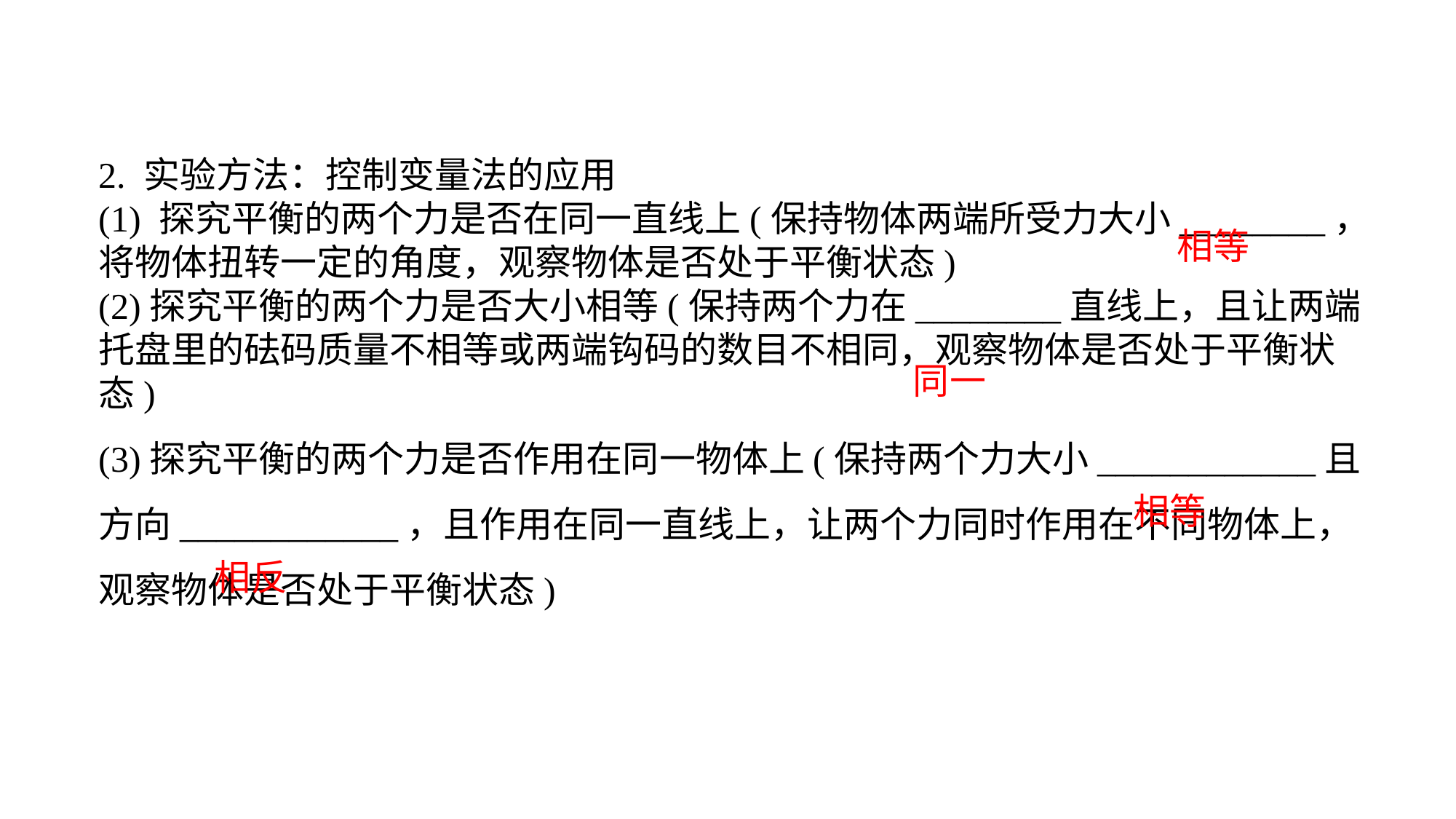

2. 实验方法：控制变量法的应用(1) 探究平衡的两个力是否在同一直线上(保持物体两端所受力大小________，将物体扭转一定的角度，观察物体是否处于平衡状态)(2)探究平衡的两个力是否大小相等(保持两个力在________直线上，且让两端托盘里的砝码质量不相等或两端钩码的数目不相同，观察物体是否处于平衡状态)(3)探究平衡的两个力是否作用在同一物体上(保持两个力大小____________且方向____________，且作用在同一直线上，让两个力同时作用在不同物体上，观察物体是否处于平衡状态)
相等
同一
相等
相反